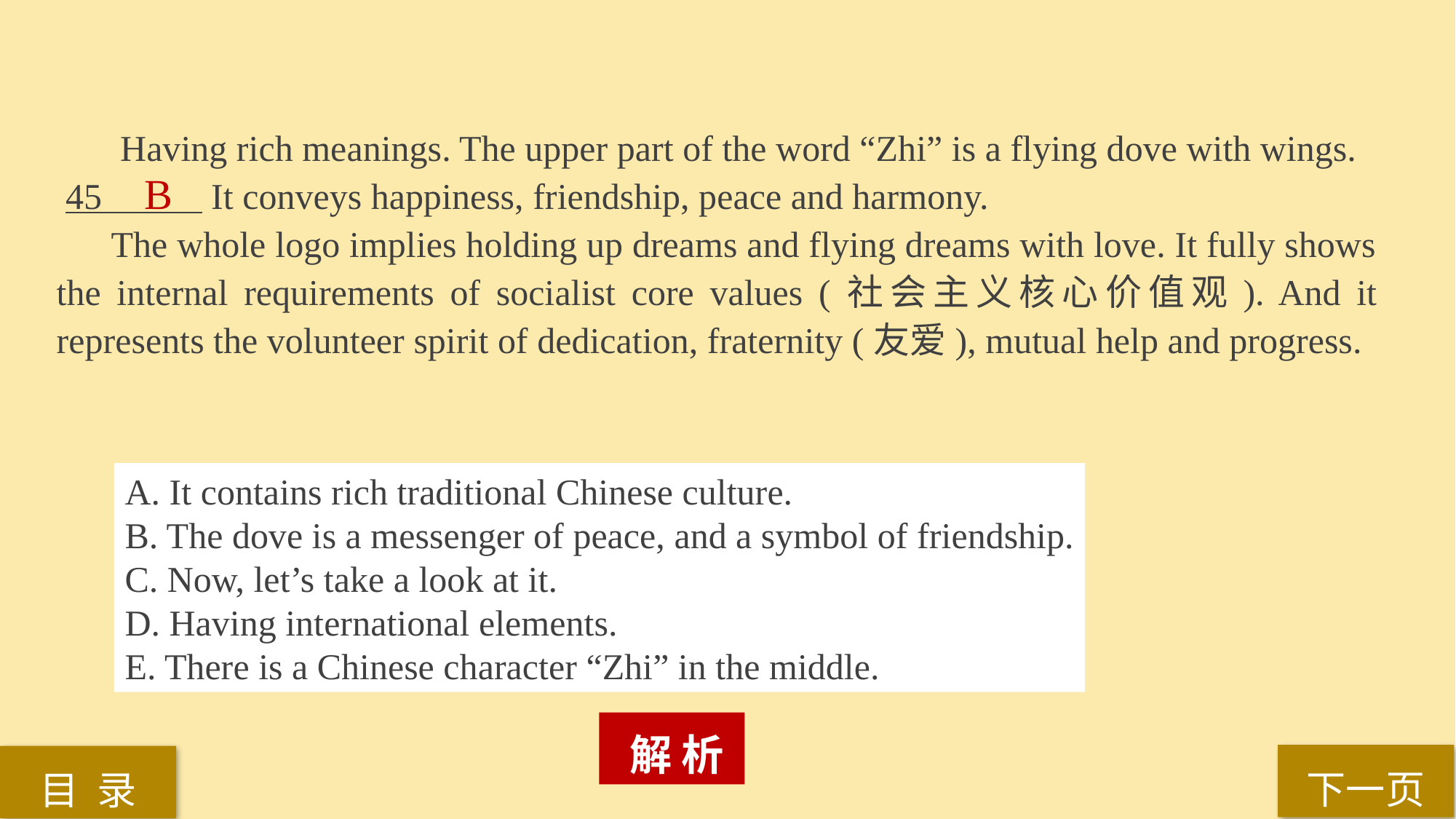

Having rich meanings. The upper part of the word “Zhi” is a flying dove with wings.
 45            It conveys happiness, friendship, peace and harmony.
The whole logo implies holding up dreams and flying dreams with love. It fully shows the internal requirements of socialist core values (社会主义核心价值观). And it represents the volunteer spirit of dedication, fraternity (友爱), mutual help and progress.
B
A. It contains rich traditional Chinese culture.
B. The dove is a messenger of peace, and a symbol of friendship.
C. Now, let’s take a look at it.
D. Having international elements.
E. There is a Chinese character “Zhi” in the middle.
 解 析